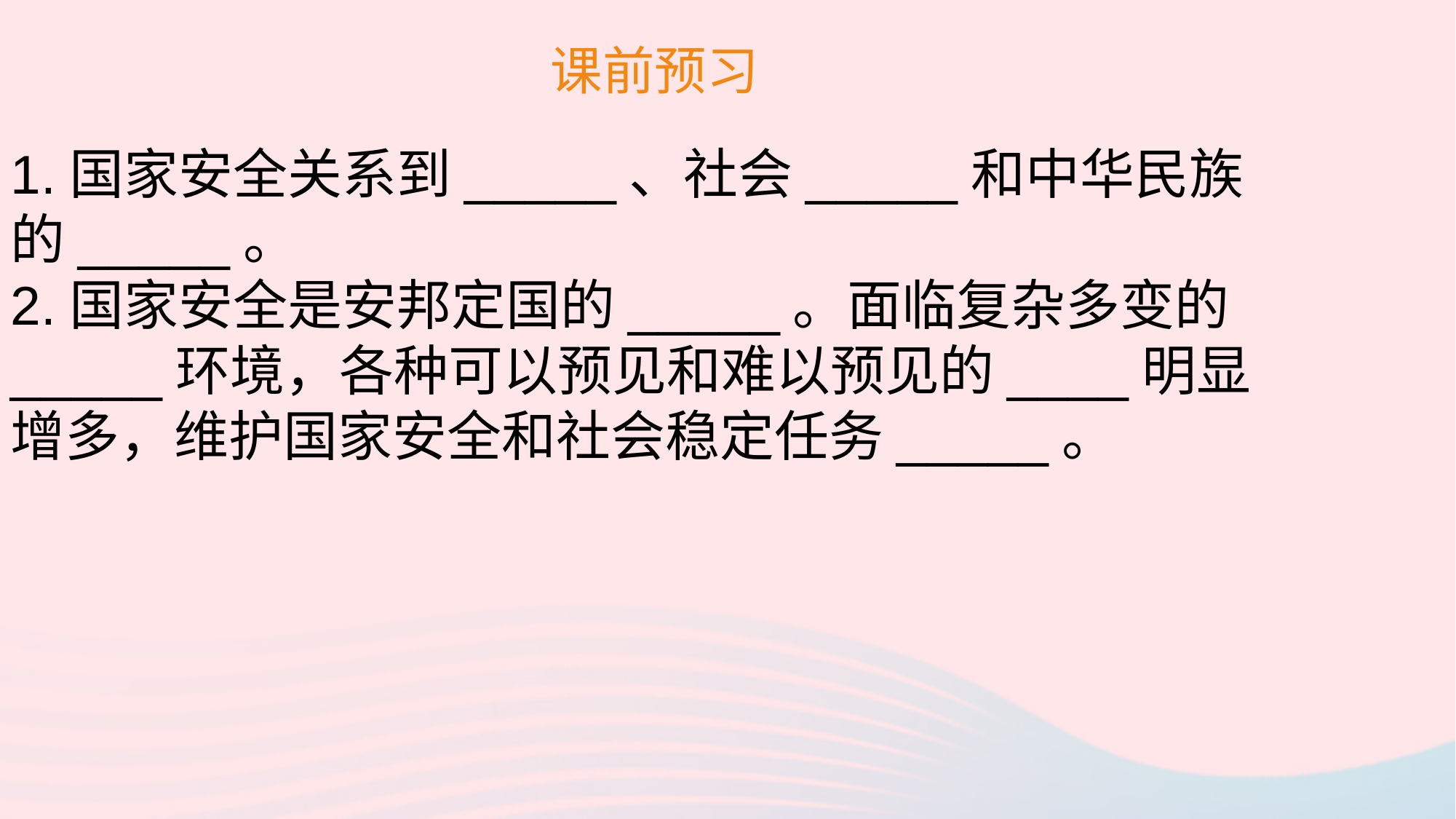

课前预习
1.国家安全关系到_____、社会_____和中华民族的_____。
2.国家安全是安邦定国的_____。面临复杂多变的_____环境，各种可以预见和难以预见的____明显增多，维护国家安全和社会稳定任务_____。